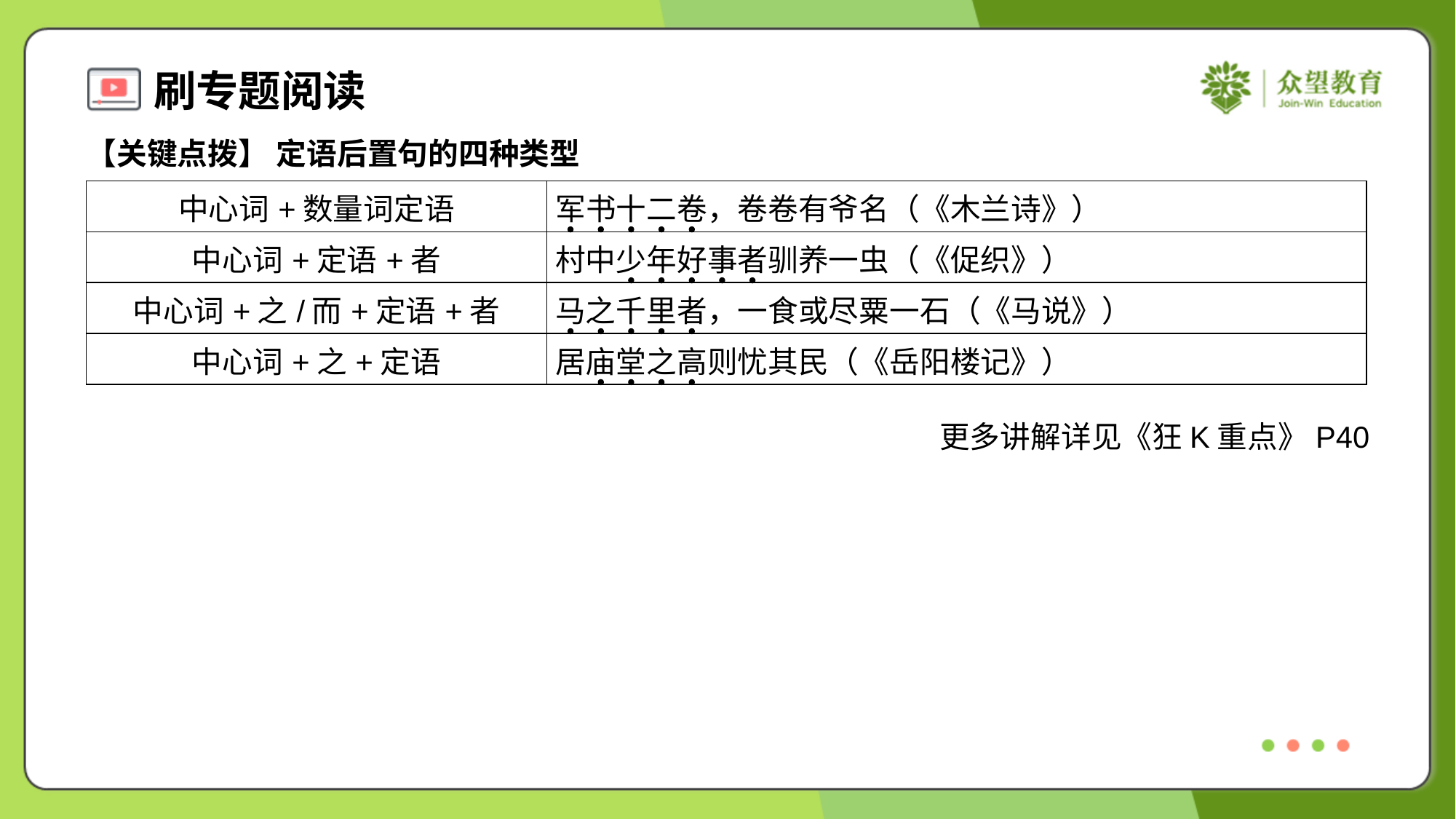

【关键点拨】 定语后置句的四种类型
| 中心词+数量词定语 | 军书十二卷，卷卷有爷名（《木兰诗》） |
| --- | --- |
| 中心词+定语+者 | 村中少年好事者驯养一虫（《促织》） |
| 中心词+之/而+定语+者 | 马之千里者，一食或尽粟一石（《马说》） |
| 中心词+之+定语 | 居庙堂之高则忧其民（《岳阳楼记》） |

更多讲解详见《狂K重点》P40